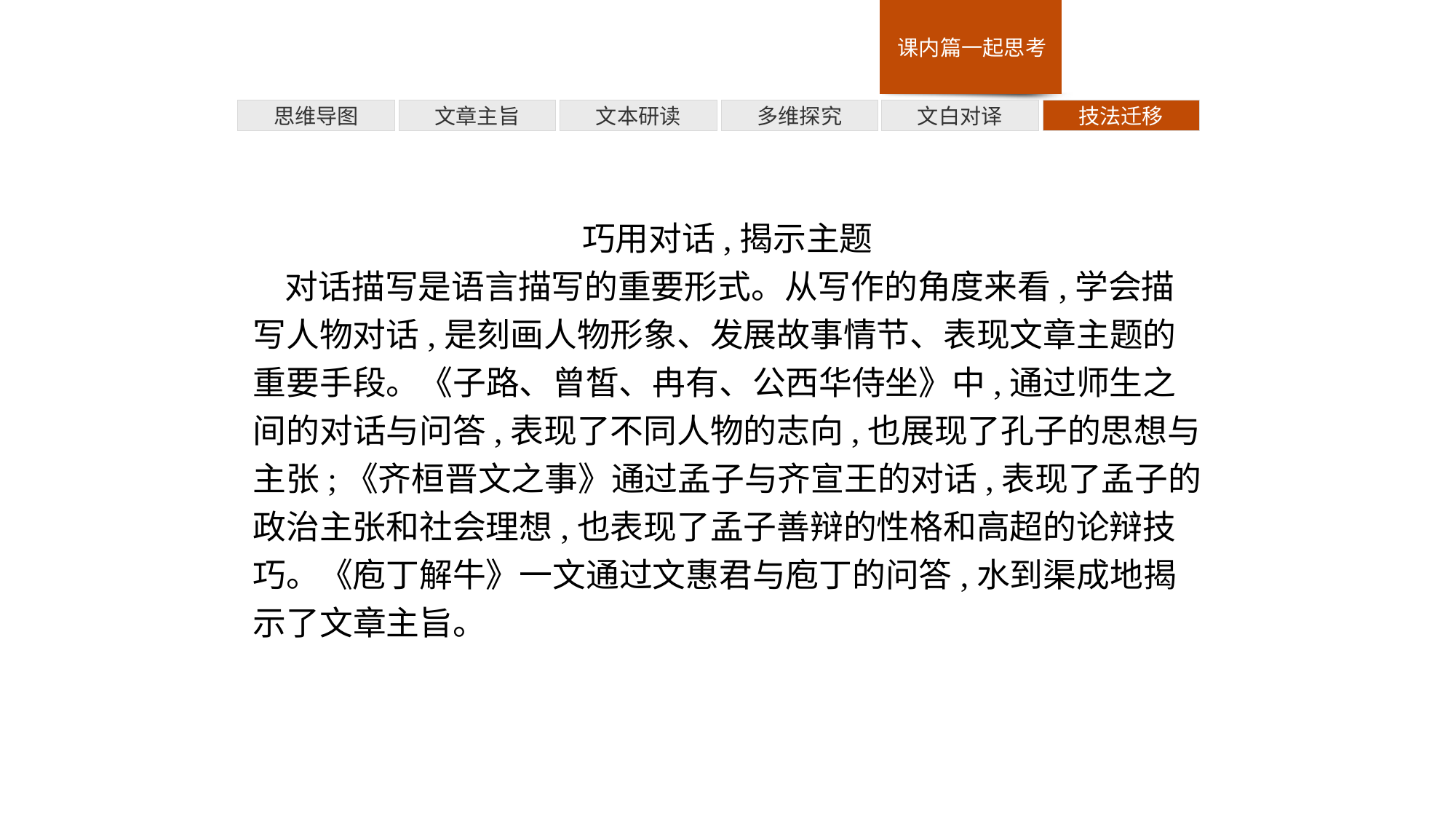

多维探究
技法迁移
思维导图
文章主旨
文本研读
文白对译
巧用对话,揭示主题
对话描写是语言描写的重要形式。从写作的角度来看,学会描写人物对话,是刻画人物形象、发展故事情节、表现文章主题的重要手段。《子路、曾皙、冉有、公西华侍坐》中,通过师生之间的对话与问答,表现了不同人物的志向,也展现了孔子的思想与主张;《齐桓晋文之事》通过孟子与齐宣王的对话,表现了孟子的政治主张和社会理想,也表现了孟子善辩的性格和高超的论辩技巧。《庖丁解牛》一文通过文惠君与庖丁的问答,水到渠成地揭示了文章主旨。